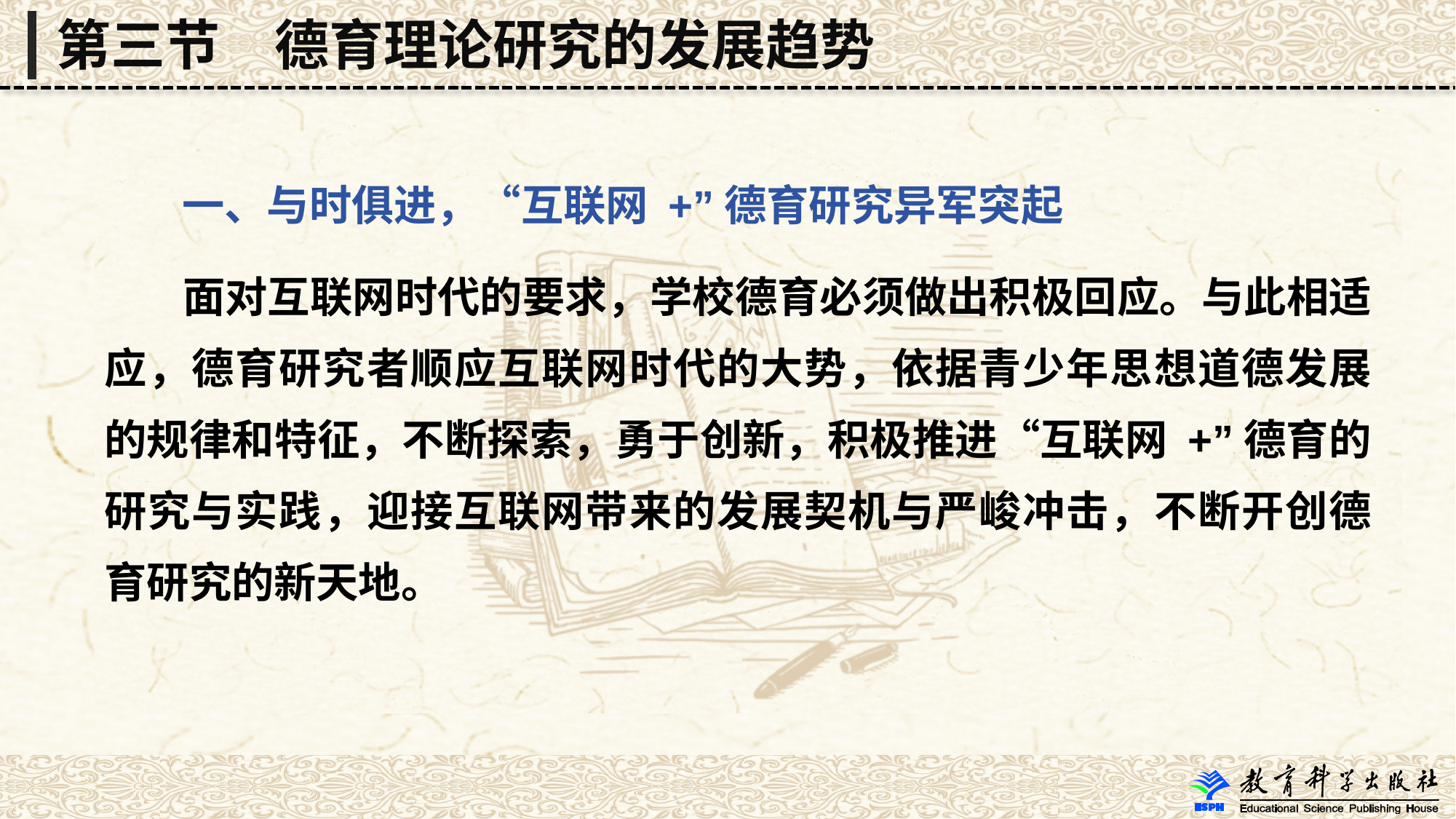

第三节　德育理论研究的发展趋势
       一、与时俱进，“互联网 +”德育研究异军突起

       面对互联网时代的要求，学校德育必须做出积极回应。与此相适应，德育研究者顺应互联网时代的大势，依据青少年思想道德发展的规律和特征，不断探索，勇于创新，积极推进“互联网 +”德育的研究与实践，迎接互联网带来的发展契机与严峻冲击，不断开创德育研究的新天地。